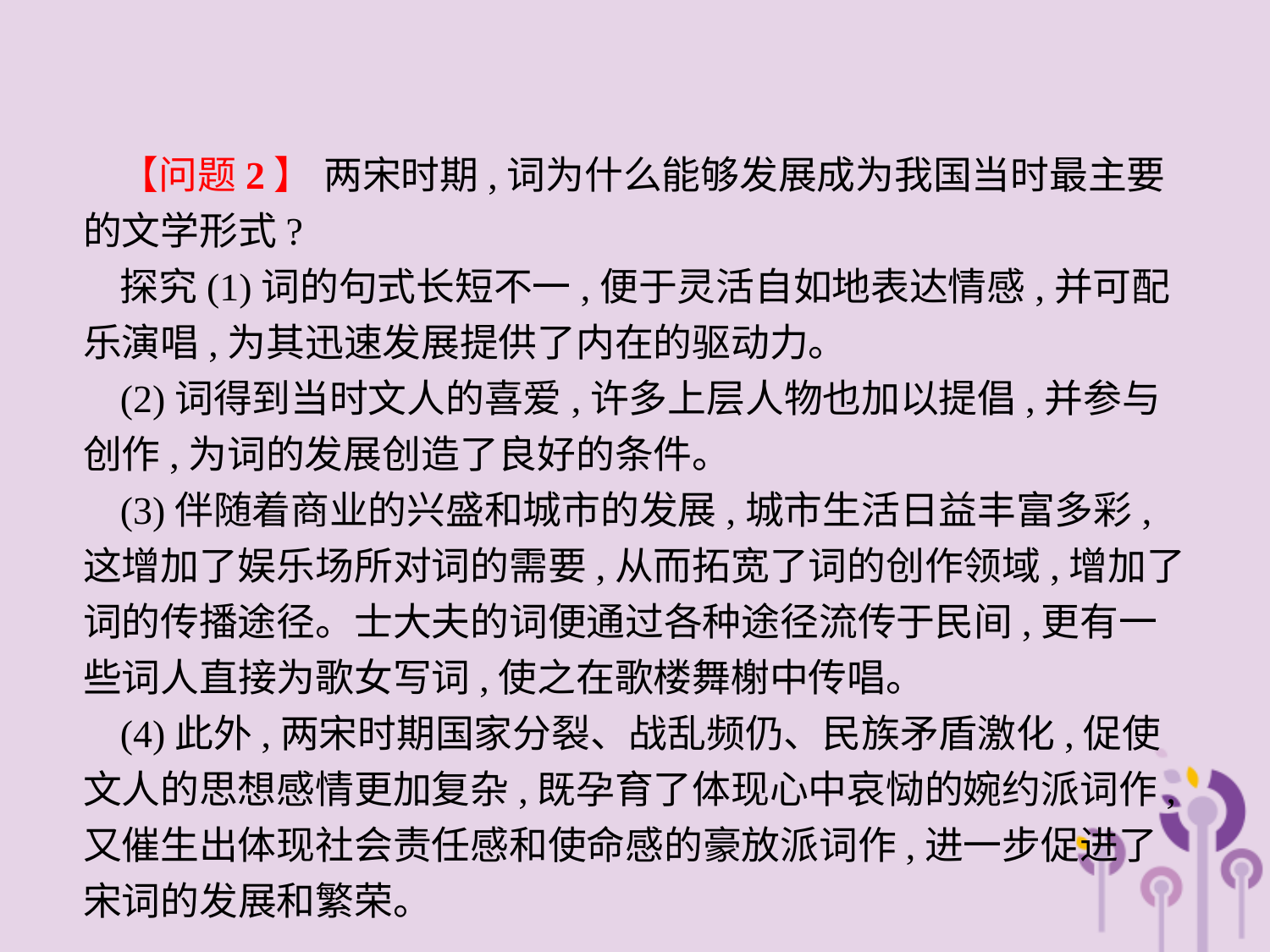

【问题2】 两宋时期,词为什么能够发展成为我国当时最主要的文学形式?
探究(1)词的句式长短不一,便于灵活自如地表达情感,并可配乐演唱,为其迅速发展提供了内在的驱动力。
(2)词得到当时文人的喜爱,许多上层人物也加以提倡,并参与创作,为词的发展创造了良好的条件。
(3)伴随着商业的兴盛和城市的发展,城市生活日益丰富多彩,这增加了娱乐场所对词的需要,从而拓宽了词的创作领域,增加了词的传播途径。士大夫的词便通过各种途径流传于民间,更有一些词人直接为歌女写词,使之在歌楼舞榭中传唱。
(4)此外,两宋时期国家分裂、战乱频仍、民族矛盾激化,促使文人的思想感情更加复杂,既孕育了体现心中哀恸的婉约派词作,又催生出体现社会责任感和使命感的豪放派词作,进一步促进了宋词的发展和繁荣。